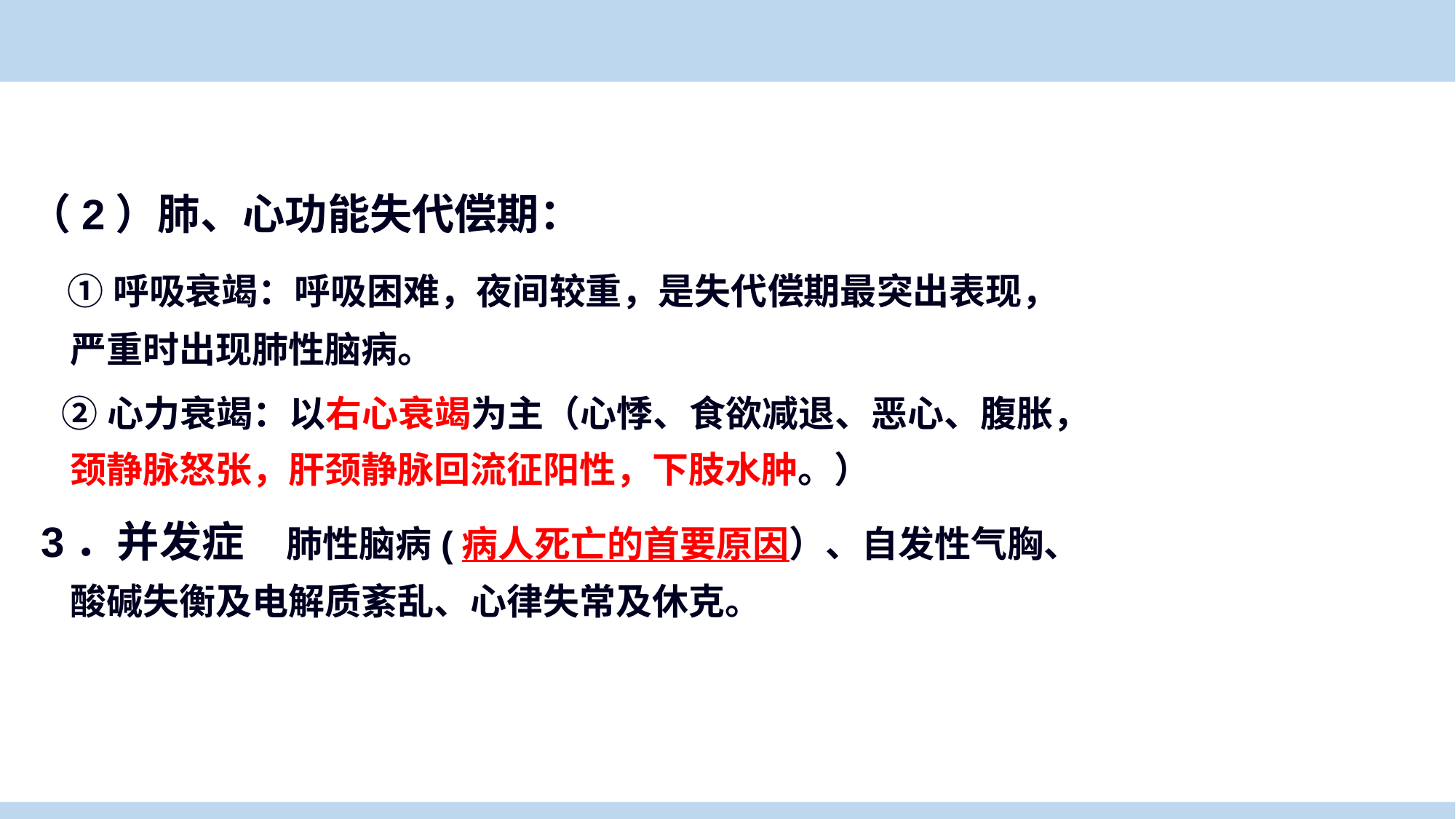

（2）肺、心功能失代偿期：
    ①呼吸衰竭：呼吸困难，夜间较重，是失代偿期最突出表现，严重时出现肺性脑病。
    ②心力衰竭：以右心衰竭为主（心悸、食欲减退、恶心、腹胀，颈静脉怒张，肝颈静脉回流征阳性，下肢水肿。）
 3．并发症　肺性脑病(病人死亡的首要原因）、自发性气胸、酸碱失衡及电解质紊乱、心律失常及休克。